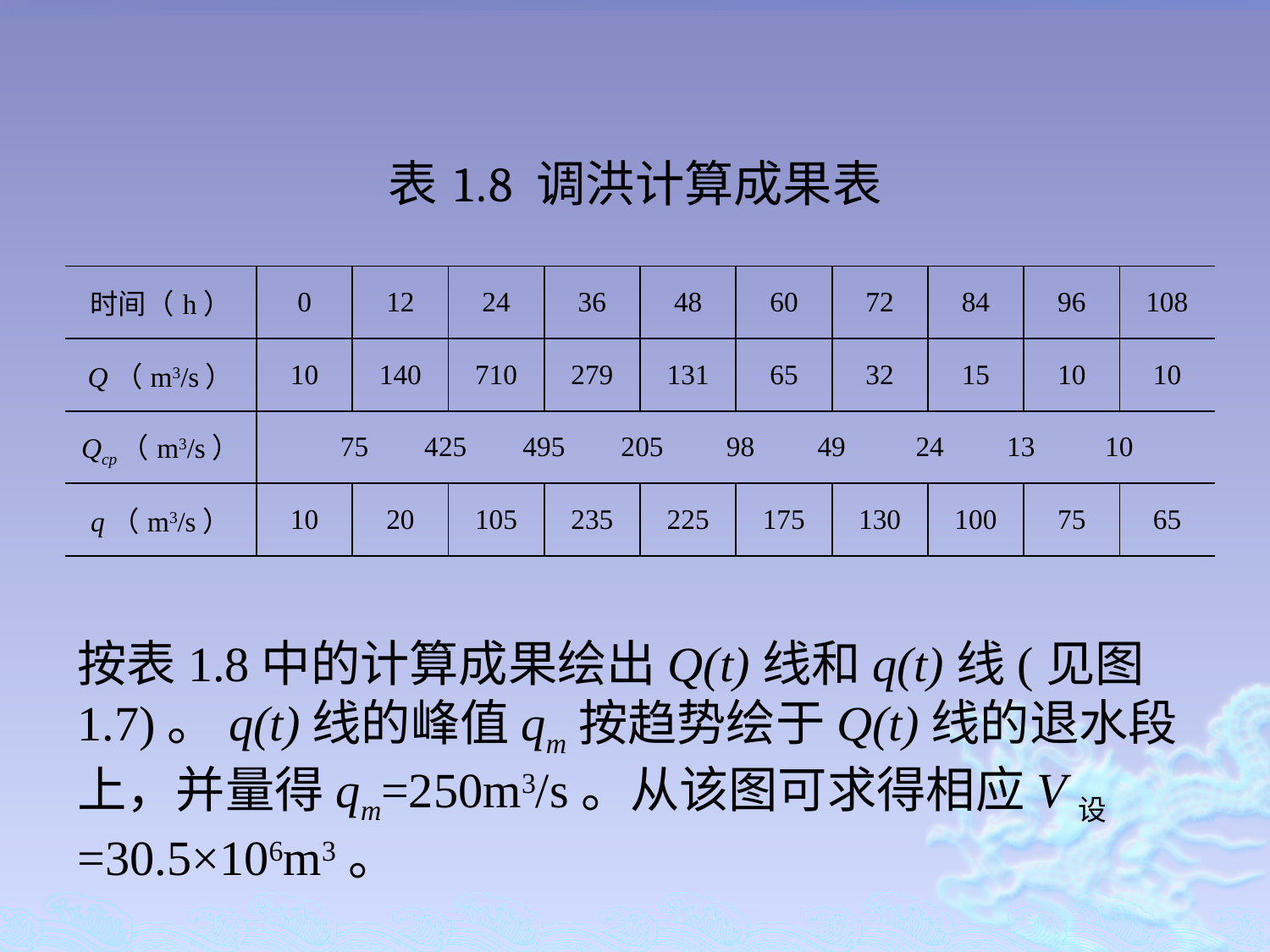

表1.8 调洪计算成果表

| 时间（h） | 0 | 12 | 24 | 36 | 48 | 60 | 72 | 84 | 96 | 108 |
| --- | --- | --- | --- | --- | --- | --- | --- | --- | --- | --- |
| Q（m3/s） | 10 | 140 | 710 | 279 | 131 | 65 | 32 | 15 | 10 | 10 |
| Qcp（m3/s） | 75 425 495 205 98 49 24 13 10 |  |  |  |  |  |  |  |  |  |
| q（m3/s） | 10 | 20 | 105 | 235 | 225 | 175 | 130 | 100 | 75 | 65 |
按表1.8中的计算成果绘出Q(t)线和q(t)线(见图1.7)。q(t)线的峰值qm按趋势绘于Q(t)线的退水段上，并量得qm=250m3/s。从该图可求得相应V设=30.5×106m3。